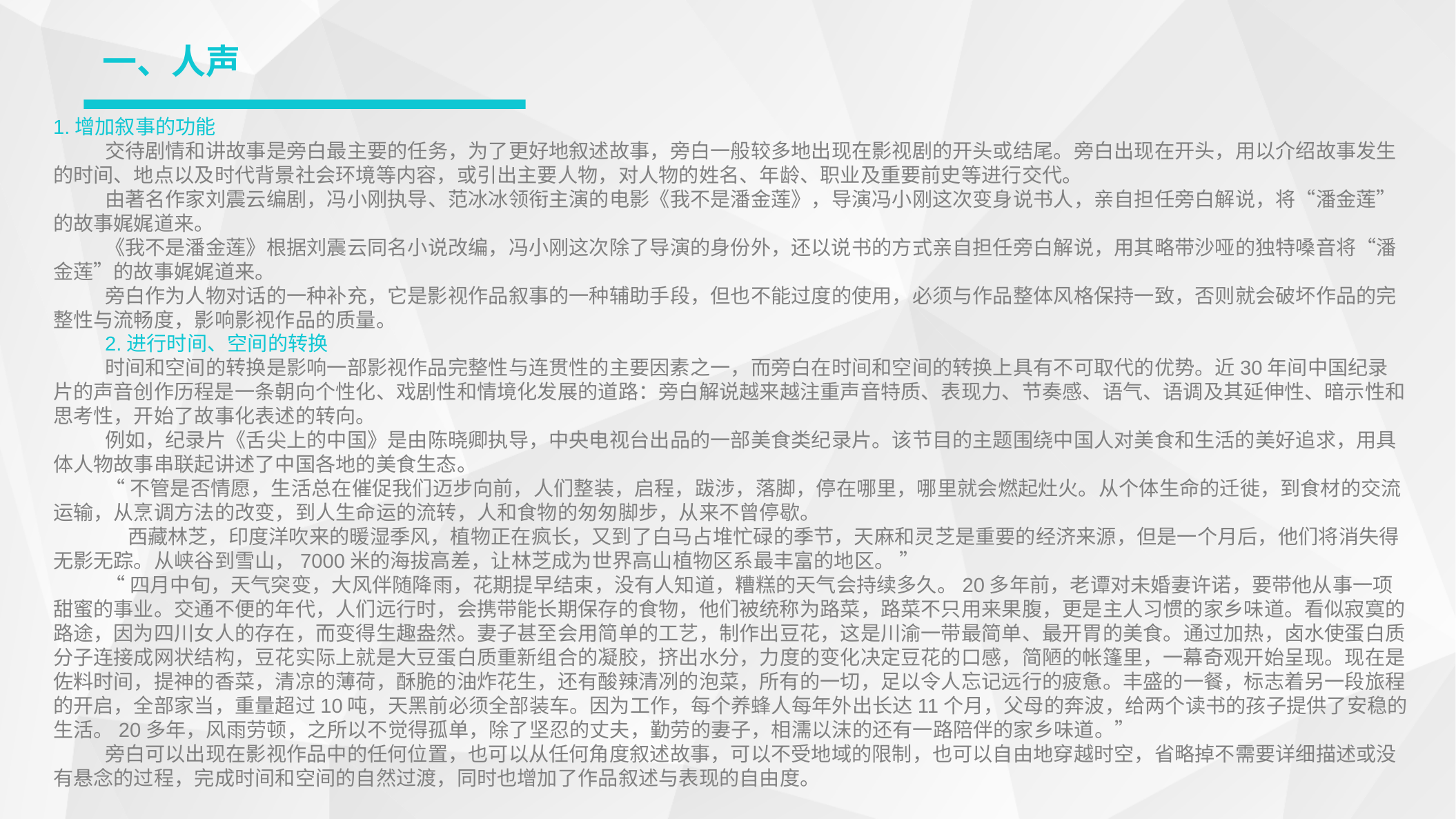

一、人声

1.增加叙事的功能
交待剧情和讲故事是旁白最主要的任务，为了更好地叙述故事，旁白一般较多地出现在影视剧的开头或结尾。旁白出现在开头，用以介绍故事发生的时间、地点以及时代背景社会环境等内容，或引出主要人物，对人物的姓名、年龄、职业及重要前史等进行交代。
由著名作家刘震云编剧，冯小刚执导、范冰冰领衔主演的电影《我不是潘金莲》，导演冯小刚这次变身说书人，亲自担任旁白解说，将“潘金莲”的故事娓娓道来。
《我不是潘金莲》根据刘震云同名小说改编，冯小刚这次除了导演的身份外，还以说书的方式亲自担任旁白解说，用其略带沙哑的独特嗓音将“潘金莲”的故事娓娓道来。
旁白作为人物对话的一种补充，它是影视作品叙事的一种辅助手段，但也不能过度的使用，必须与作品整体风格保持一致，否则就会破坏作品的完整性与流畅度，影响影视作品的质量。
2.进行时间、空间的转换
时间和空间的转换是影响一部影视作品完整性与连贯性的主要因素之一，而旁白在时间和空间的转换上具有不可取代的优势。近30年间中国纪录片的声音创作历程是一条朝向个性化、戏剧性和情境化发展的道路：旁白解说越来越注重声音特质、表现力、节奏感、语气、语调及其延伸性、暗示性和思考性，开始了故事化表述的转向。
例如，纪录片《舌尖上的中国》是由陈晓卿执导，中央电视台出品的一部美食类纪录片。该节目的主题围绕中国人对美食和生活的美好追求，用具体人物故事串联起讲述了中国各地的美食生态。
“不管是否情愿，生活总在催促我们迈步向前，人们整装，启程，跋涉，落脚，停在哪里，哪里就会燃起灶火。从个体生命的迁徙，到食材的交流运输，从烹调方法的改变，到人生命运的流转，人和食物的匆匆脚步，从来不曾停歇。
    西藏林芝，印度洋吹来的暖湿季风，植物正在疯长，又到了白马占堆忙碌的季节，天麻和灵芝是重要的经济来源，但是一个月后，他们将消失得无影无踪。从峡谷到雪山，7000米的海拔高差，让林芝成为世界高山植物区系最丰富的地区。 ”
“四月中旬，天气突变，大风伴随降雨，花期提早结束，没有人知道，糟糕的天气会持续多久。20多年前，老谭对未婚妻许诺，要带他从事一项甜蜜的事业。交通不便的年代，人们远行时，会携带能长期保存的食物，他们被统称为路菜，路菜不只用来果腹，更是主人习惯的家乡味道。看似寂寞的路途，因为四川女人的存在，而变得生趣盎然。妻子甚至会用简单的工艺，制作出豆花，这是川渝一带最简单、最开胃的美食。通过加热，卤水使蛋白质分子连接成网状结构，豆花实际上就是大豆蛋白质重新组合的凝胶，挤出水分，力度的变化决定豆花的口感，简陋的帐篷里，一幕奇观开始呈现。现在是佐料时间，提神的香菜，清凉的薄荷，酥脆的油炸花生，还有酸辣清冽的泡菜，所有的一切，足以令人忘记远行的疲惫。丰盛的一餐，标志着另一段旅程的开启，全部家当，重量超过10吨，天黑前必须全部装车。因为工作，每个养蜂人每年外出长达11个月，父母的奔波，给两个读书的孩子提供了安稳的生活。20多年，风雨劳顿，之所以不觉得孤单，除了坚忍的丈夫，勤劳的妻子，相濡以沫的还有一路陪伴的家乡味道。”
旁白可以出现在影视作品中的任何位置，也可以从任何角度叙述故事，可以不受地域的限制，也可以自由地穿越时空，省略掉不需要详细描述或没有悬念的过程，完成时间和空间的自然过渡，同时也增加了作品叙述与表现的自由度。